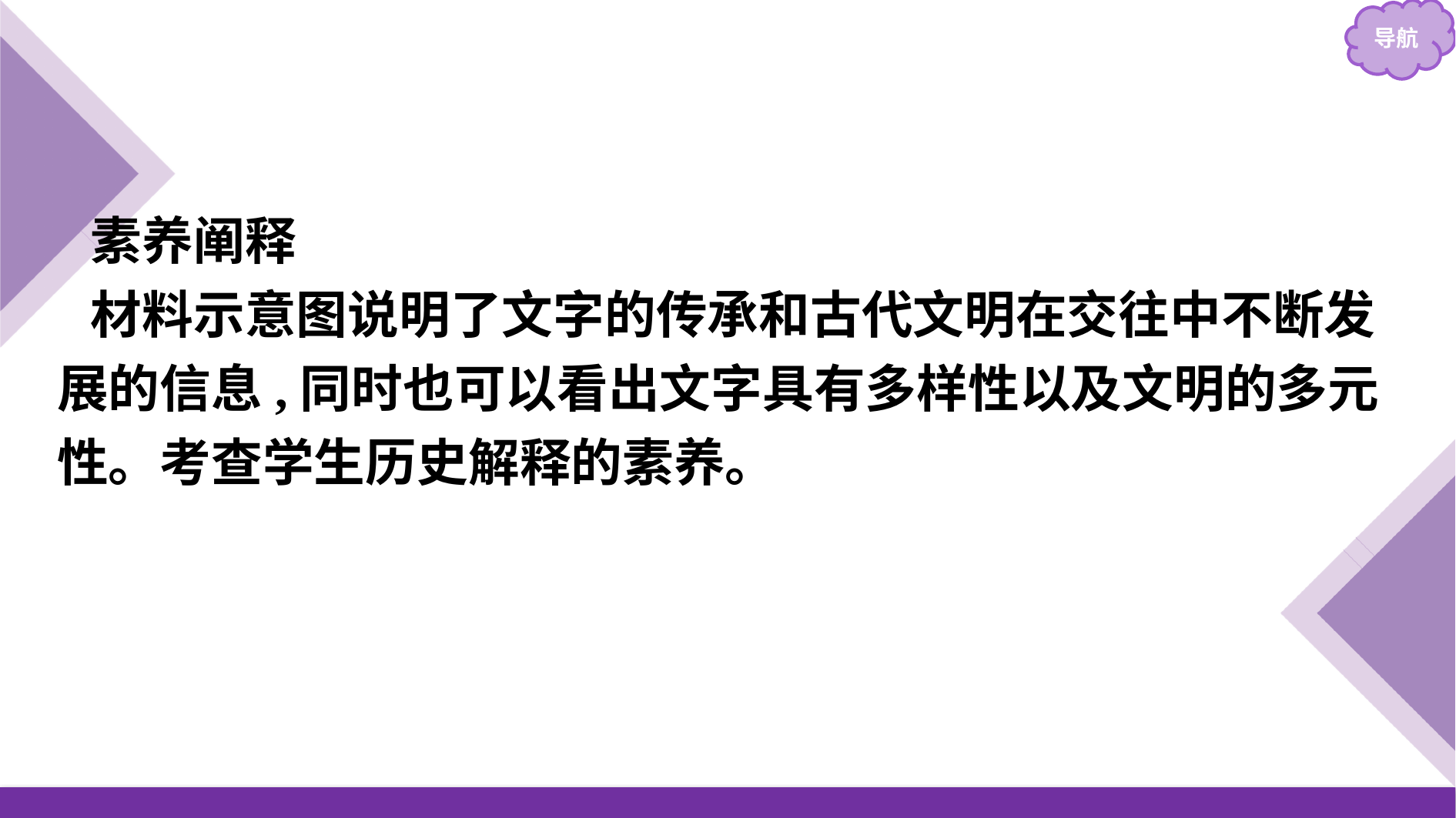

素养阐释
材料示意图说明了文字的传承和古代文明在交往中不断发展的信息,同时也可以看出文字具有多样性以及文明的多元性。考查学生历史解释的素养。